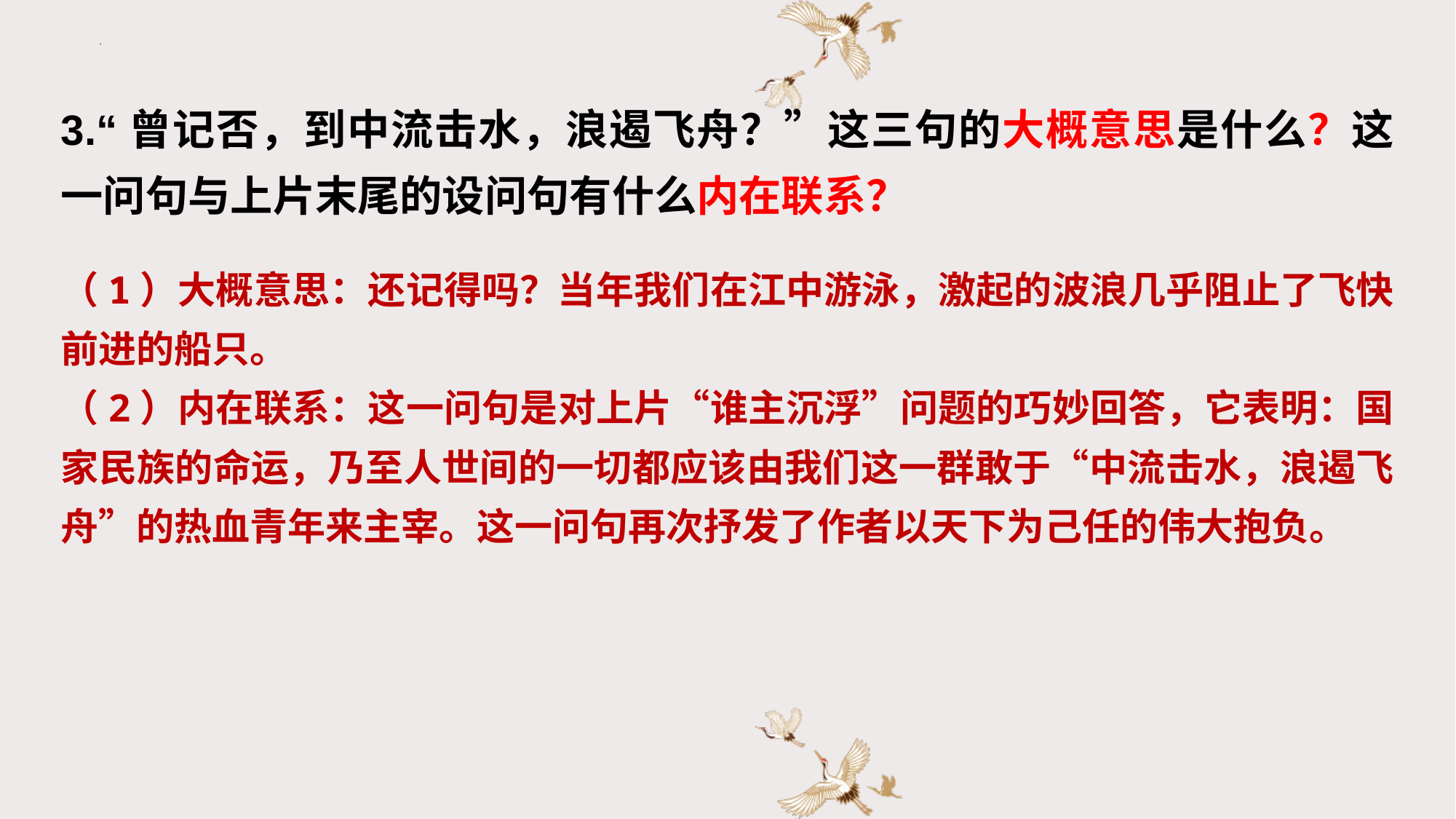

3.“曾记否，到中流击水，浪遏飞舟？”这三句的大概意思是什么？这一问句与上片末尾的设问句有什么内在联系？
（1）大概意思：还记得吗？当年我们在江中游泳，激起的波浪几乎阻止了飞快前进的船只。
（2）内在联系：这一问句是对上片“谁主沉浮”问题的巧妙回答，它表明：国家民族的命运，乃至人世间的一切都应该由我们这一群敢于“中流击水，浪遏飞舟”的热血青年来主宰。这一问句再次抒发了作者以天下为己任的伟大抱负。